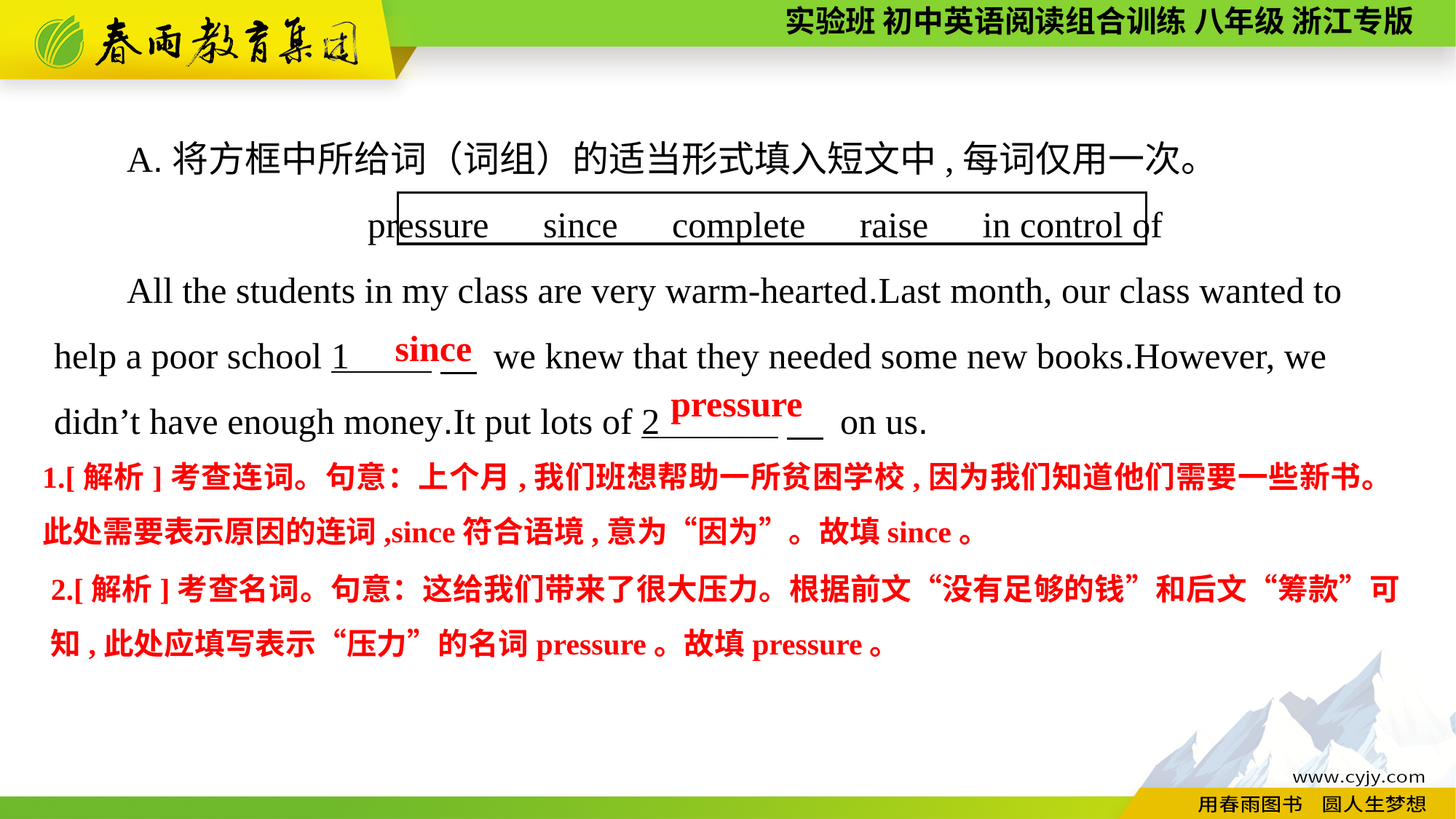

A.将方框中所给词（词组）的适当形式填入短文中,每词仅用一次。
pressure　since　complete　raise　in control of
All the students in my class are very warm-hearted.Last month, our class wanted to help a poor school 1         　 we knew that they needed some new books.However, we
didn’t have enough money.It put lots of 2             　 on us.

since
pressure
1.[解析]考查连词。句意：上个月,我们班想帮助一所贫困学校,因为我们知道他们需要一些新书。此处需要表示原因的连词,since符合语境,意为“因为”。故填since。
2.[解析]考查名词。句意：这给我们带来了很大压力。根据前文“没有足够的钱”和后文“筹款”可知,此处应填写表示“压力”的名词pressure。故填pressure。